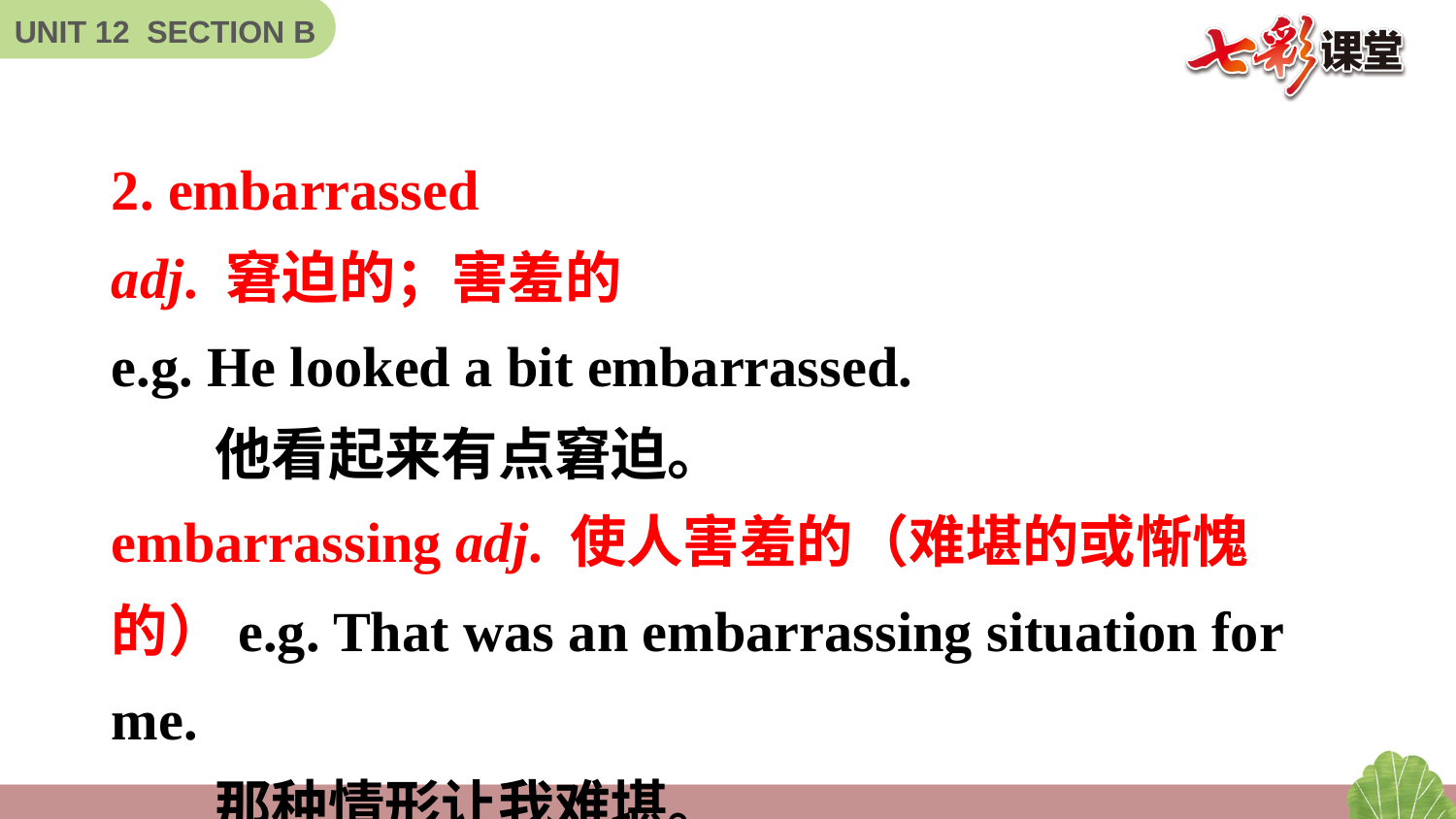

2. embarrassed
adj. 窘迫的；害羞的
e.g. He looked a bit embarrassed.
       他看起来有点窘迫。
embarrassing adj. 使人害羞的（难堪的或惭愧的）e.g. That was an embarrassing situation for me.
       那种情形让我难堪。